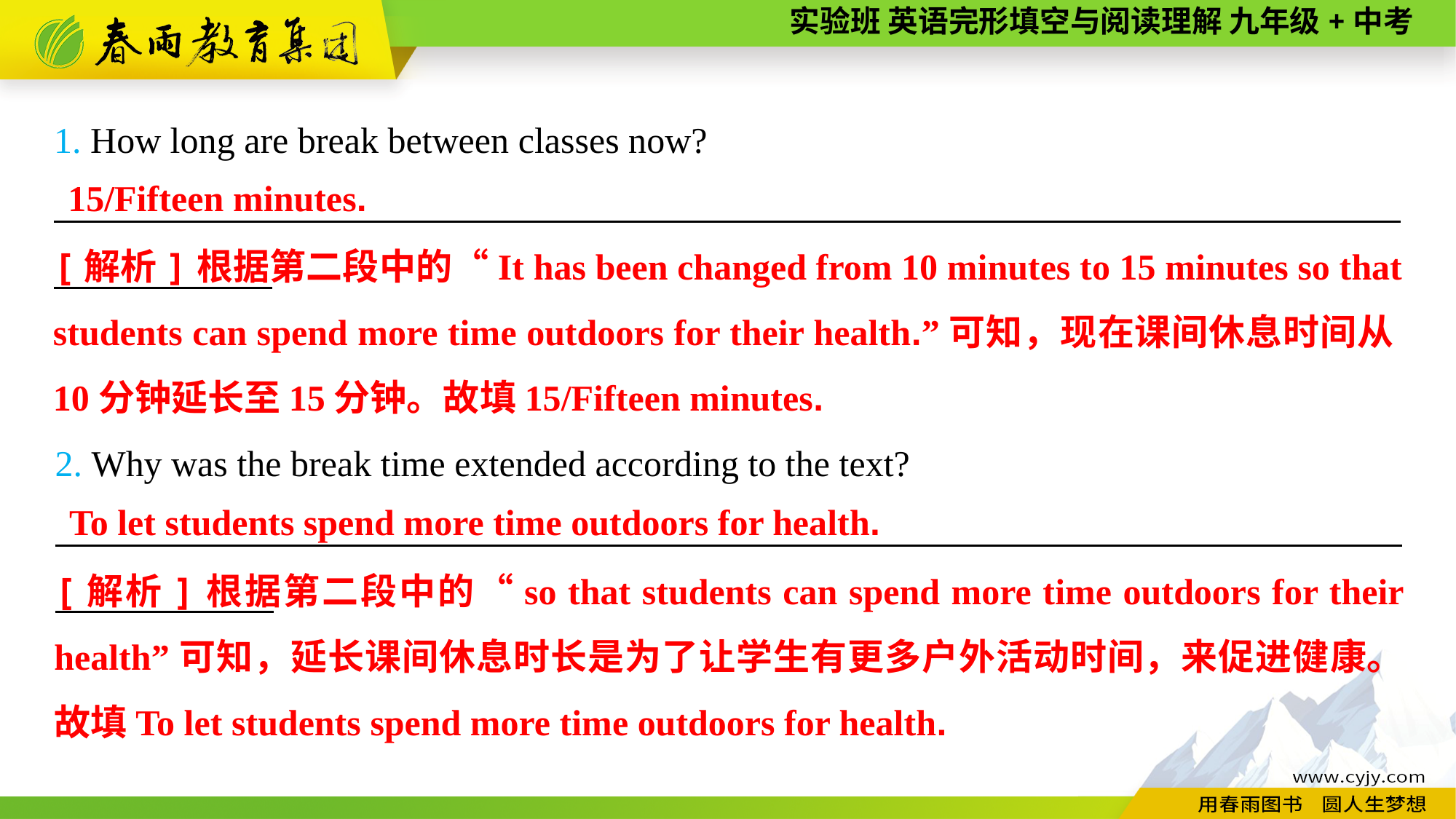

1. How long are break between classes now?
__________________________________________________________________________
15/Fifteen minutes.
[解析]根据第二段中的“It has been changed from 10 minutes to 15 minutes so that students can spend more time outdoors for their health.”可知，现在课间休息时间从10分钟延长至15分钟。故填15/Fifteen minutes.
2. Why was the break time extended according to the text?
__________________________________________________________________________
To let students spend more time outdoors for health.
[解析]根据第二段中的“so that students can spend more time outdoors for their health”可知，延长课间休息时长是为了让学生有更多户外活动时间，来促进健康。故填To let students spend more time outdoors for health.